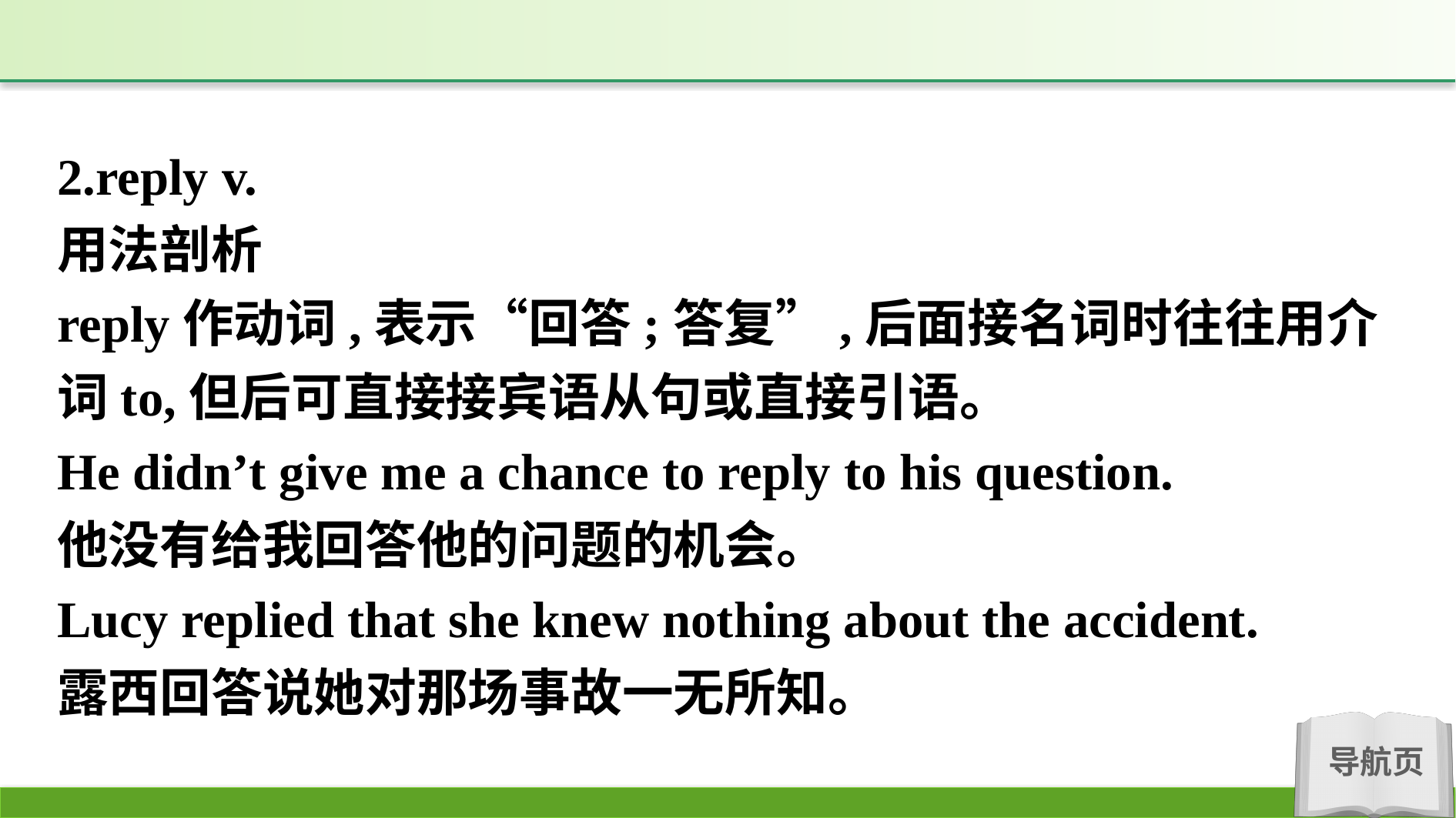

2.reply v.
用法剖析
reply作动词,表示“回答;答复”,后面接名词时往往用介词to,但后可直接接宾语从句或直接引语。
He didn’t give me a chance to reply to his question.
他没有给我回答他的问题的机会。
Lucy replied that she knew nothing about the accident.
露西回答说她对那场事故一无所知。